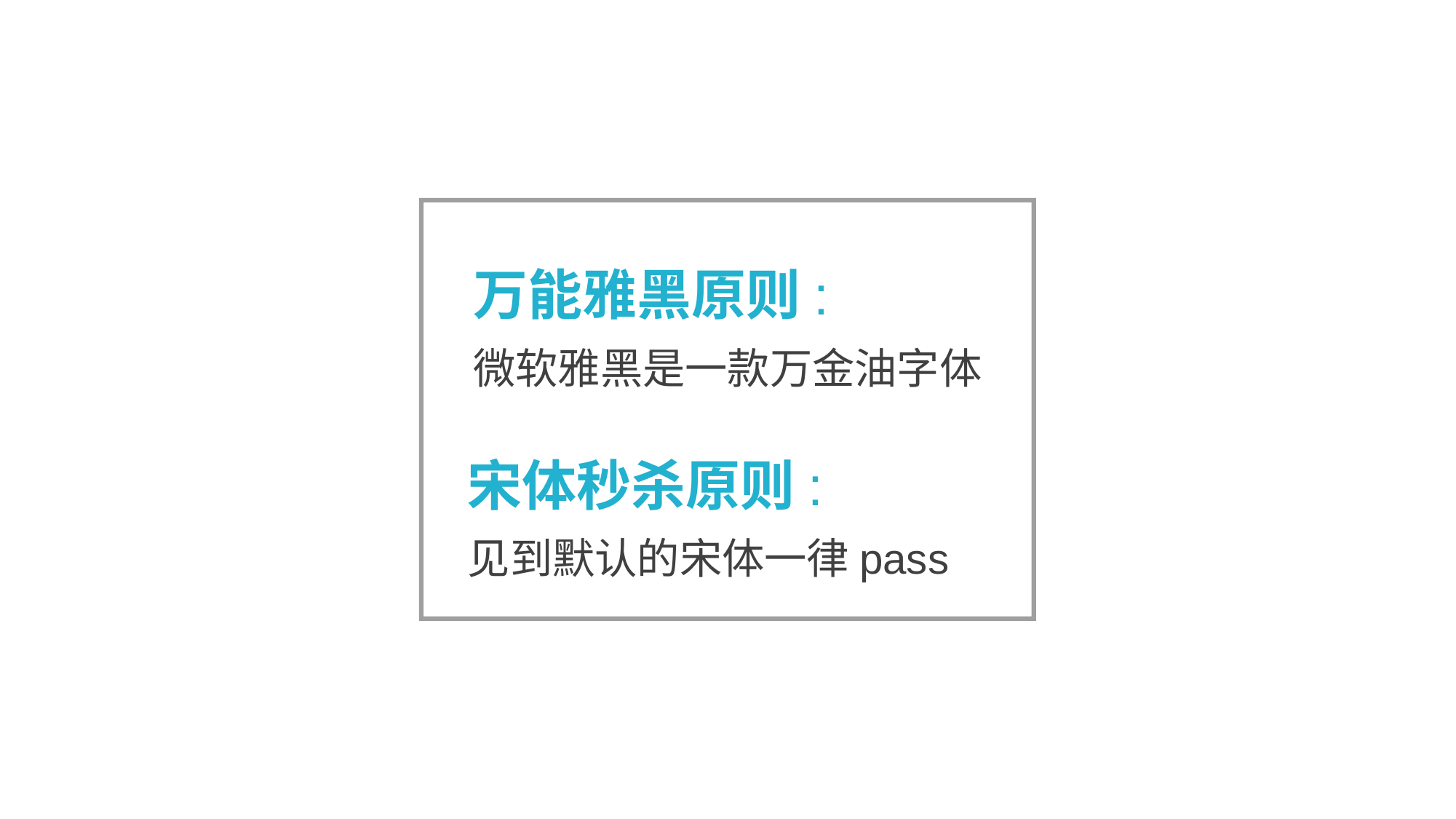

万能雅黑原则:
微软雅黑是一款万金油字体
宋体秒杀原则:
见到默认的宋体一律pass